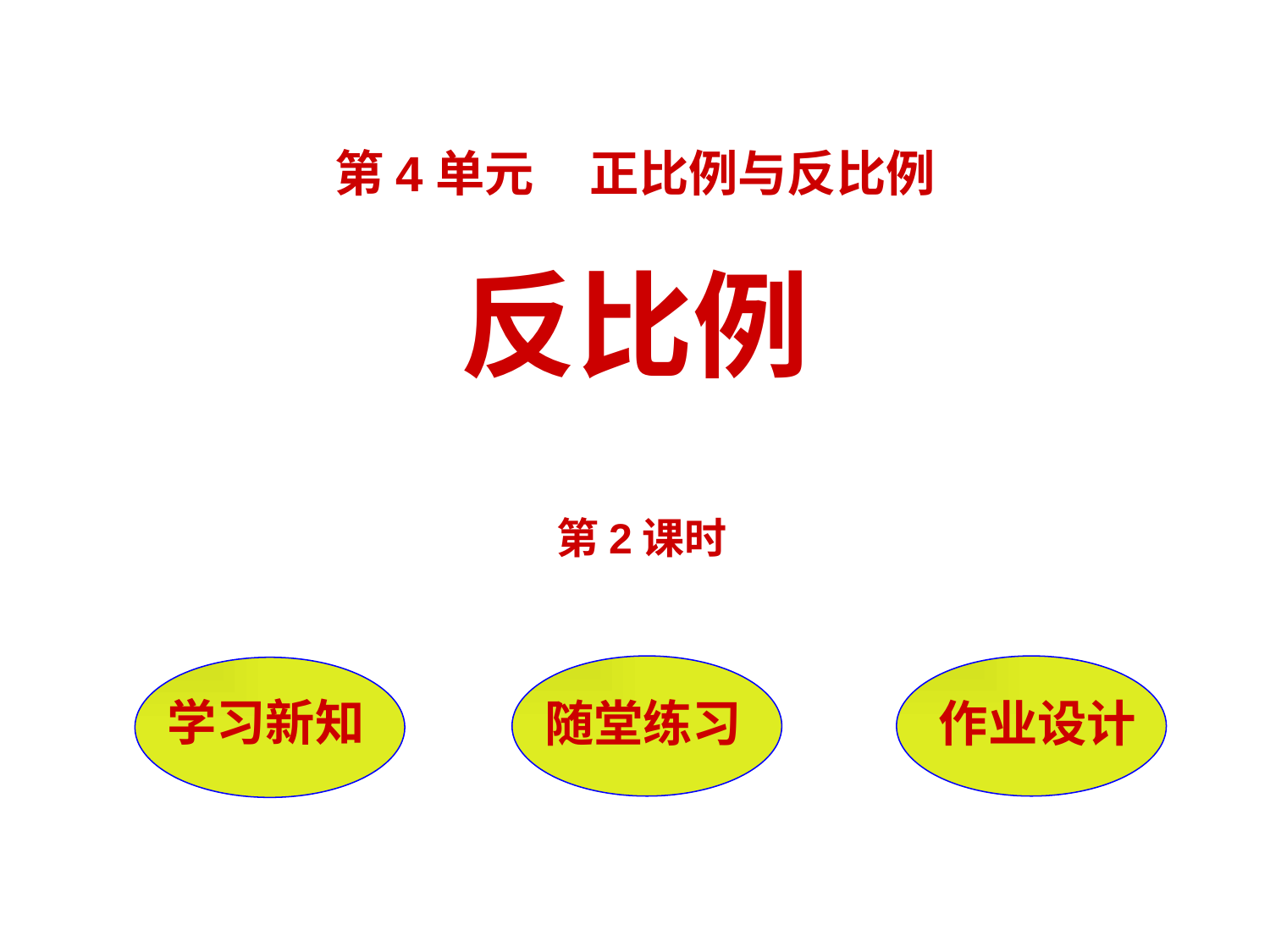

第4单元     正比例与反比例
反比例
第2课时

随堂练习

作业设计

学习新知